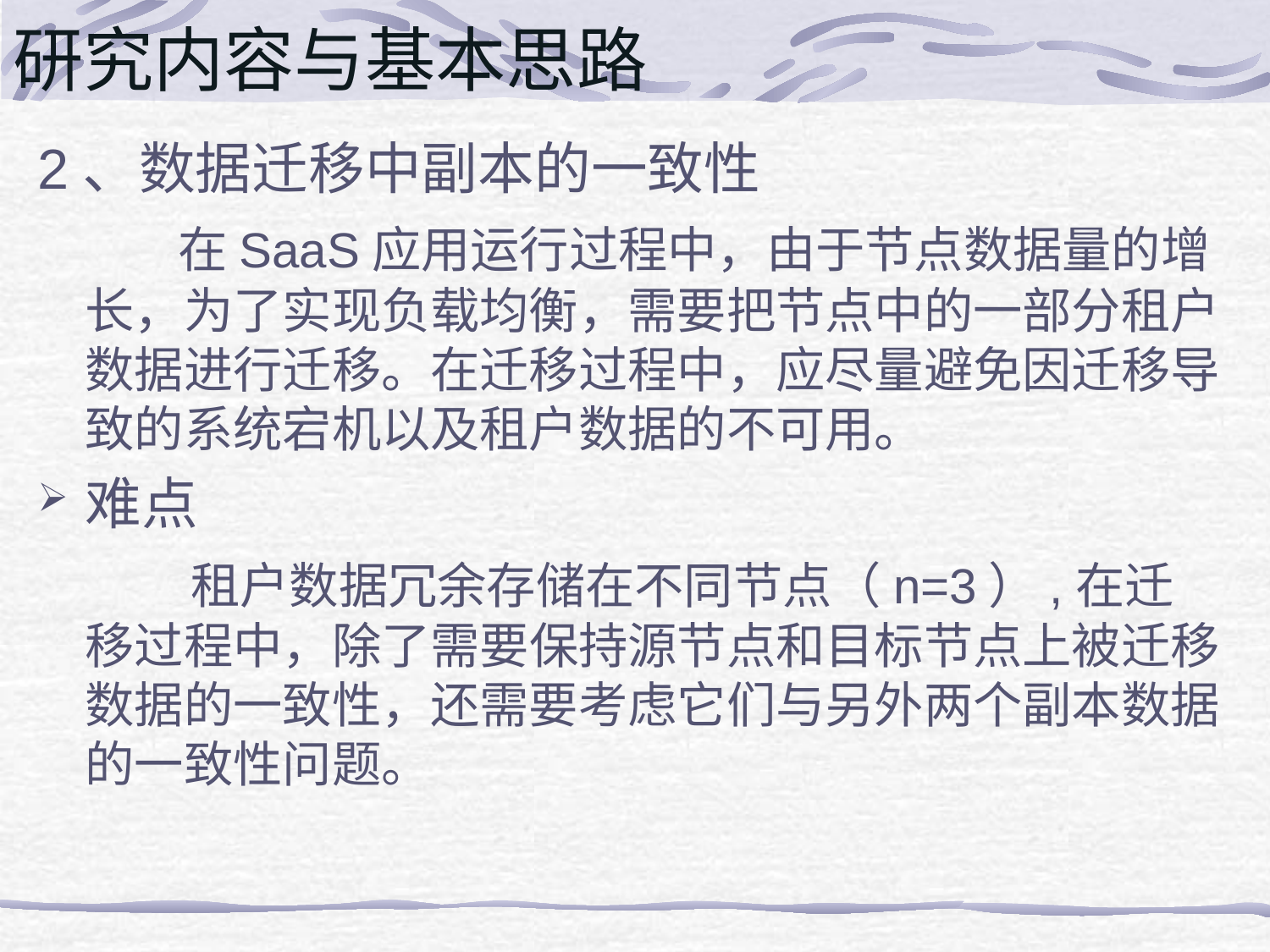

# 研究内容与基本思路
2、数据迁移中副本的一致性
          在SaaS应用运行过程中，由于节点数据量的增长，为了实现负载均衡，需要把节点中的一部分租户数据进行迁移。在迁移过程中，应尽量避免因迁移导致的系统宕机以及租户数据的不可用。
难点
           租户数据冗余存储在不同节点（n=3）,在迁移过程中，除了需要保持源节点和目标节点上被迁移数据的一致性，还需要考虑它们与另外两个副本数据的一致性问题。